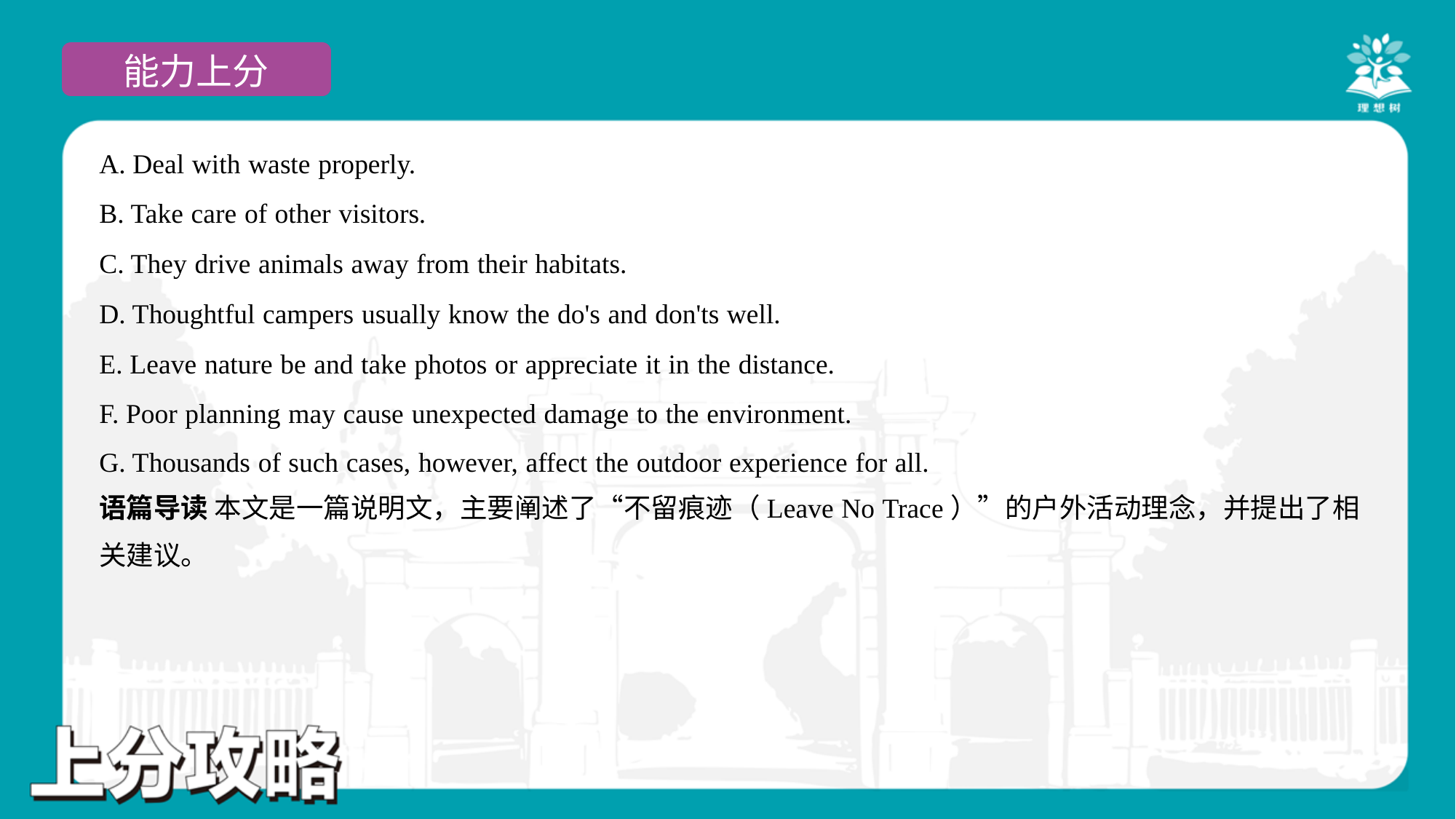

A. Deal with waste properly.
B. Take care of other visitors.
C. They drive animals away from their habitats.
D. Thoughtful campers usually know the do's and don'ts well.
E. Leave nature be and take photos or appreciate it in the distance.
F. Poor planning may cause unexpected damage to the environment.
G. Thousands of such cases, however, affect the outdoor experience for all.#7
语篇导读 本文是一篇说明文，主要阐述了“不留痕迹（Leave No Trace）”的户外活动理念，并提出了相
关建议。